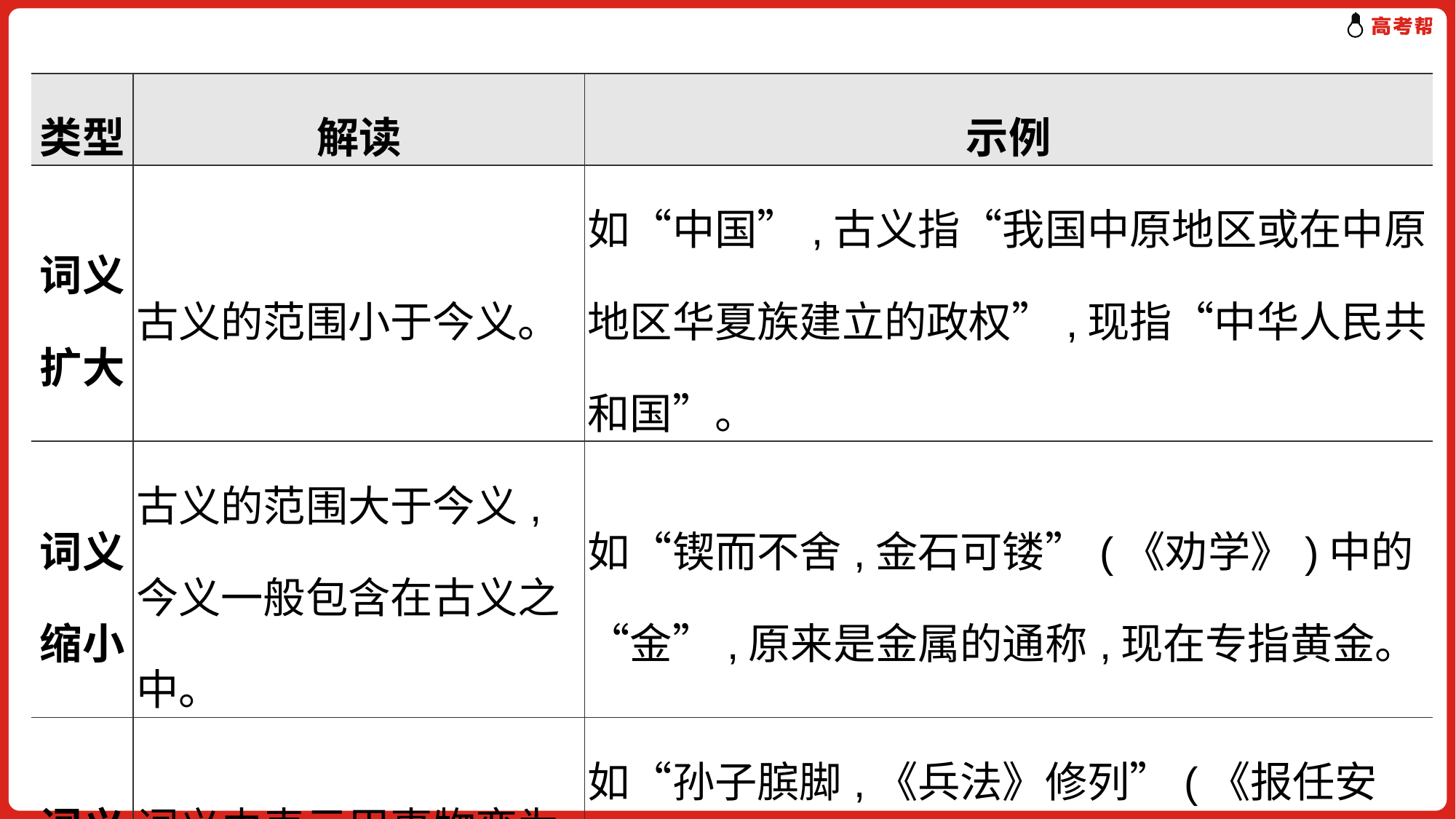

| 类型 | 解读 | 示例 |
| --- | --- | --- |
| 词义扩大 | 古义的范围小于今义。 | 如“中国”,古义指“我国中原地区或在中原地区华夏族建立的政权”,现指“中华人民共和国”。 |
| 词义缩小 | 古义的范围大于今义,今义一般包含在古义之中。 | 如“锲而不舍,金石可镂”(《劝学》)中的“金”,原来是金属的通称,现在专指黄金。 |
| 词义转移 | 词义由表示甲事物变为表示乙事物。 | 如“孙子膑脚,《兵法》修列”(《报任安书》)中的“脚”,古义指“小腿”,现在专指“足”。 |